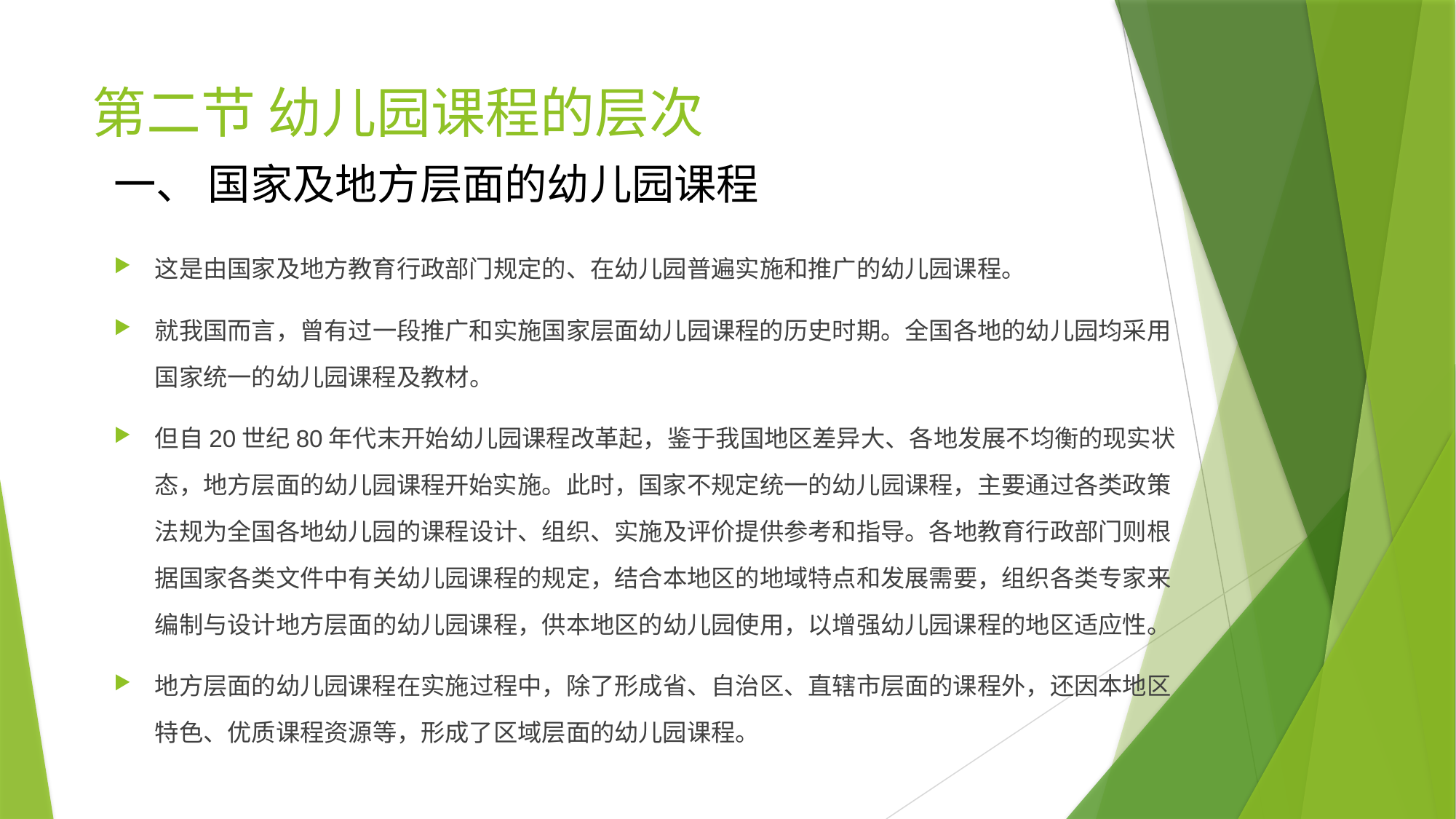

# 第二节 幼儿园课程的层次
一、 国家及地方层面的幼儿园课程
这是由国家及地方教育行政部门规定的、在幼儿园普遍实施和推广的幼儿园课程。
就我国而言，曾有过一段推广和实施国家层面幼儿园课程的历史时期。全国各地的幼儿园均采用国家统一的幼儿园课程及教材。
但自20世纪80年代末开始幼儿园课程改革起，鉴于我国地区差异大、各地发展不均衡的现实状态，地方层面的幼儿园课程开始实施。此时，国家不规定统一的幼儿园课程，主要通过各类政策法规为全国各地幼儿园的课程设计、组织、实施及评价提供参考和指导。各地教育行政部门则根据国家各类文件中有关幼儿园课程的规定，结合本地区的地域特点和发展需要，组织各类专家来编制与设计地方层面的幼儿园课程，供本地区的幼儿园使用，以增强幼儿园课程的地区适应性。
地方层面的幼儿园课程在实施过程中，除了形成省、自治区、直辖市层面的课程外，还因本地区特色、优质课程资源等，形成了区域层面的幼儿园课程。